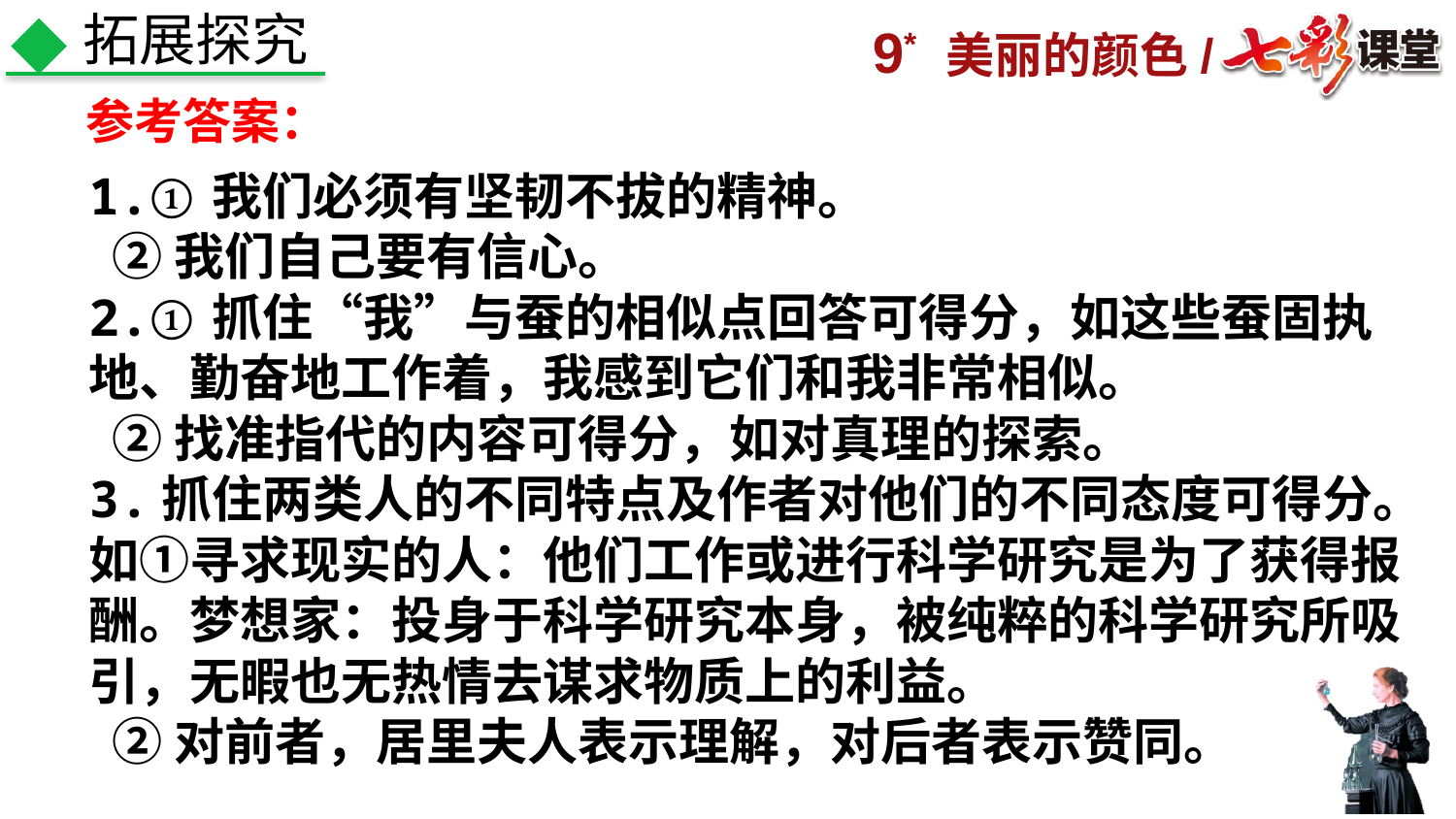

拓展探究

参考答案：
1.①我们必须有坚韧不拔的精神。
  ②我们自己要有信心。
2.①抓住“我”与蚕的相似点回答可得分，如这些蚕固执
地、勤奋地工作着，我感到它们和我非常相似。
  ②找准指代的内容可得分，如对真理的探索。
3.抓住两类人的不同特点及作者对他们的不同态度可得分。如①寻求现实的人：他们工作或进行科学研究是为了获得报酬。梦想家：投身于科学研究本身，被纯粹的科学研究所吸引，无暇也无热情去谋求物质上的利益。
  ②对前者，居里夫人表示理解，对后者表示赞同。